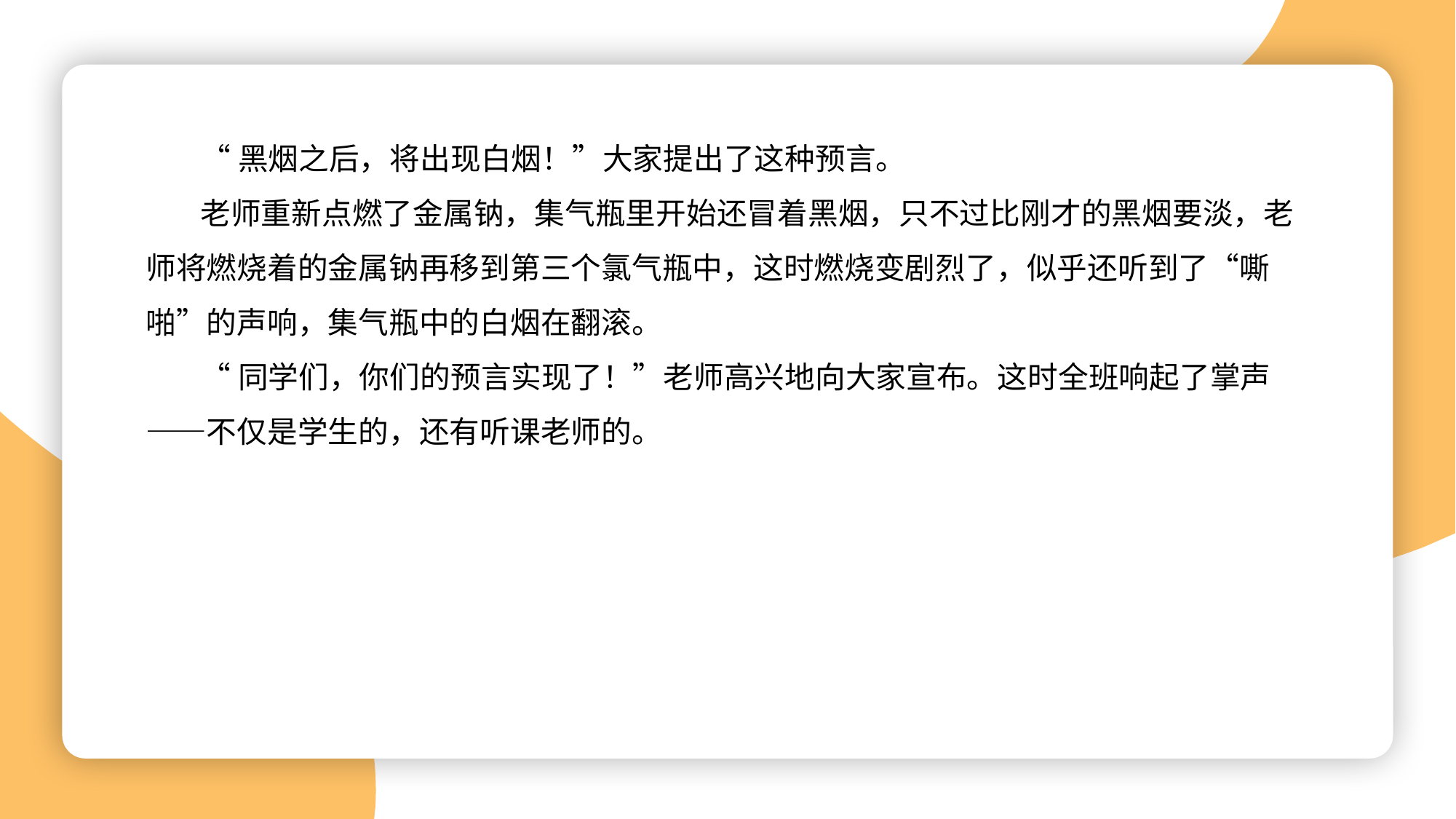

“黑烟之后，将出现白烟！”大家提出了这种预言。
老师重新点燃了金属钠，集气瓶里开始还冒着黑烟，只不过比刚才的黑烟要淡，老师将燃烧着的金属钠再移到第三个氯气瓶中，这时燃烧变剧烈了，似乎还听到了“嘶啪”的声响，集气瓶中的白烟在翻滚。
“同学们，你们的预言实现了！”老师高兴地向大家宣布。这时全班响起了掌声——不仅是学生的，还有听课老师的。